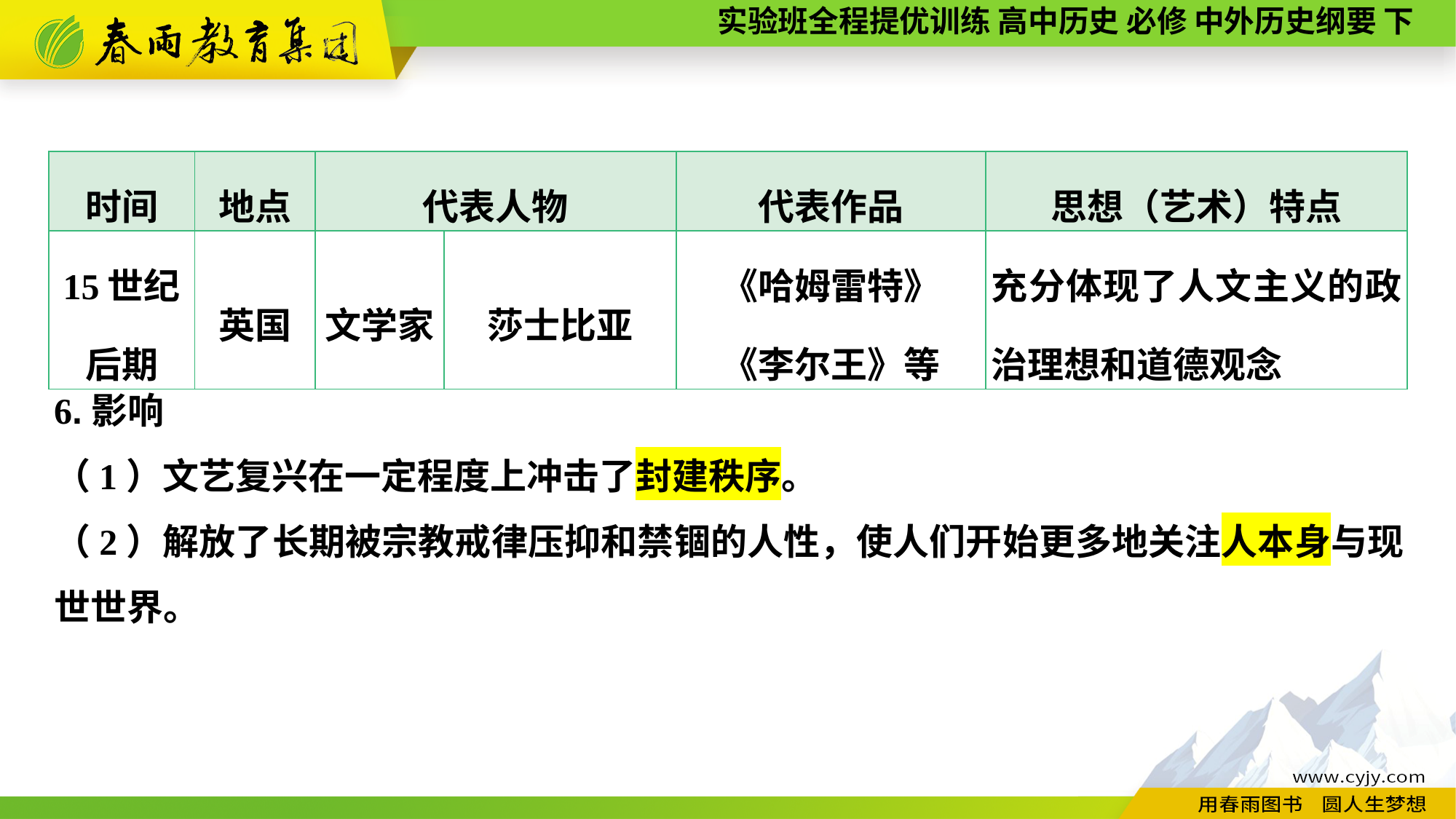

| 时间 | 地点 | 代表人物 |  | 代表作品 | 思想（艺术）特点 |
| --- | --- | --- | --- | --- | --- |
| 15世纪 后期 | 英国 | 文学家 | 莎士比亚 | 《哈姆雷特》 《李尔王》等 | 充分体现了人文主义的政治理想和道德观念 |
6.影响
（1）文艺复兴在一定程度上冲击了封建秩序。
（2）解放了长期被宗教戒律压抑和禁锢的人性，使人们开始更多地关注人本身与现世世界。